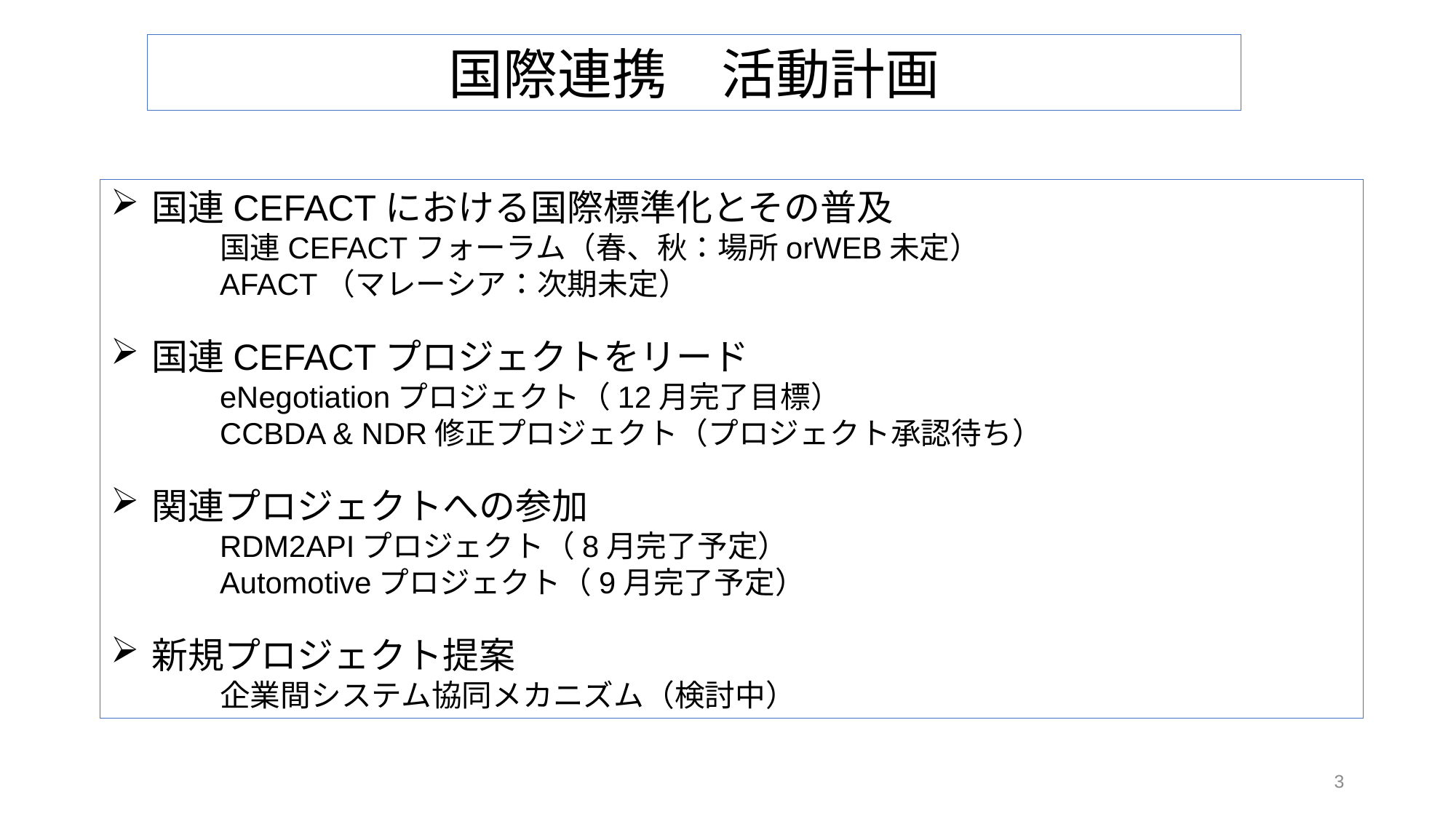

国際連携　活動計画
国連CEFACTにおける国際標準化とその普及
国連CEFACTフォーラム（春、秋：場所orWEB未定）
AFACT（マレーシア：次期未定）

国連CEFACTプロジェクトをリード
eNegotiationプロジェクト（12月完了目標）
CCBDA & NDR修正プロジェクト（プロジェクト承認待ち）

関連プロジェクトへの参加
RDM2APIプロジェクト（8月完了予定）
Automotiveプロジェクト（9月完了予定）

新規プロジェクト提案
企業間システム協同メカニズム（検討中）
3